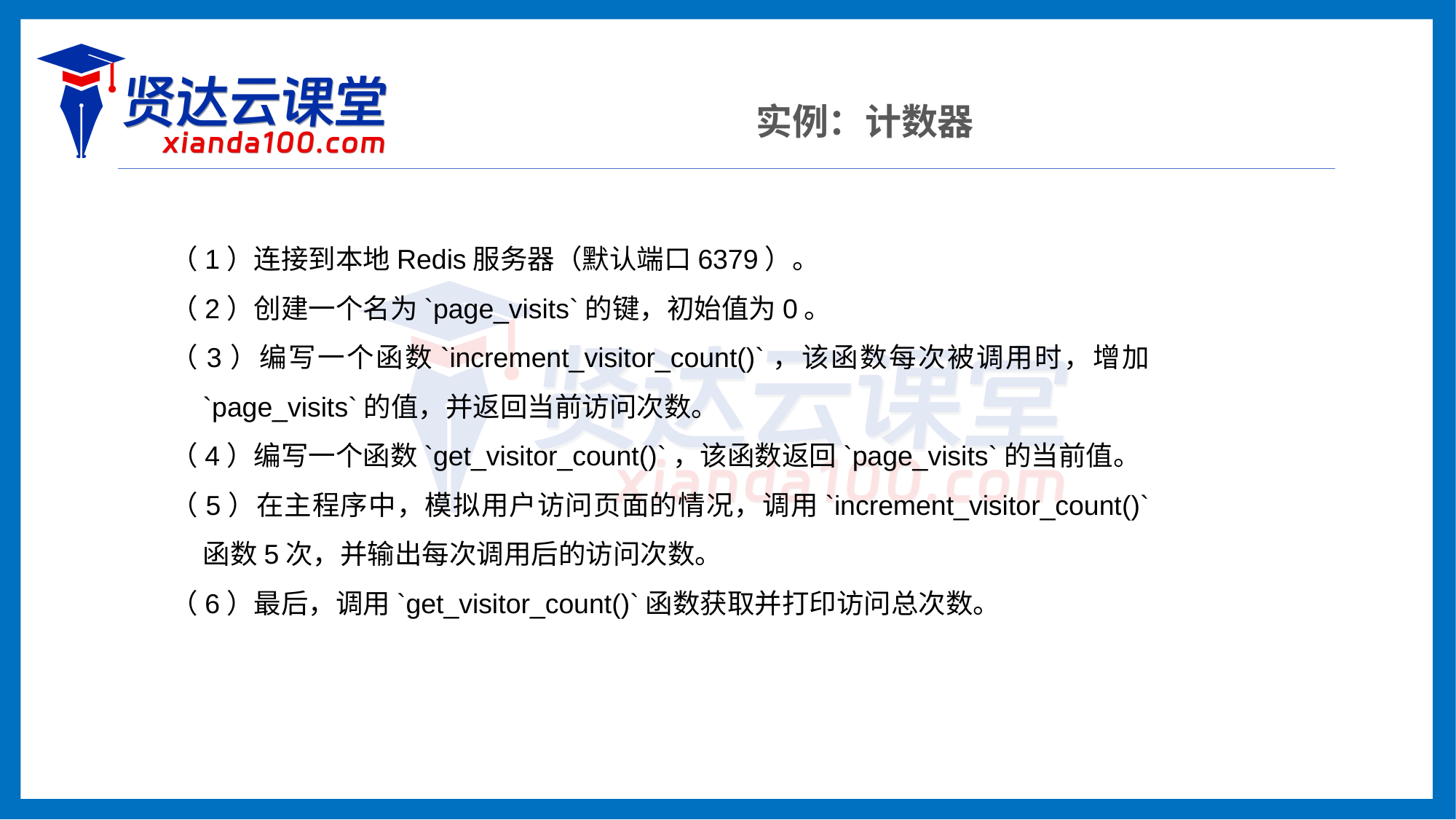

实例：计数器
（1）连接到本地Redis服务器（默认端口6379）。
（2）创建一个名为`page_visits`的键，初始值为0。
（3）编写一个函数`increment_visitor_count()`，该函数每次被调用时，增加`page_visits`的值，并返回当前访问次数。
（4）编写一个函数`get_visitor_count()`，该函数返回`page_visits`的当前值。
（5）在主程序中，模拟用户访问页面的情况，调用`increment_visitor_count()`函数5次，并输出每次调用后的访问次数。
（6）最后，调用`get_visitor_count()`函数获取并打印访问总次数。